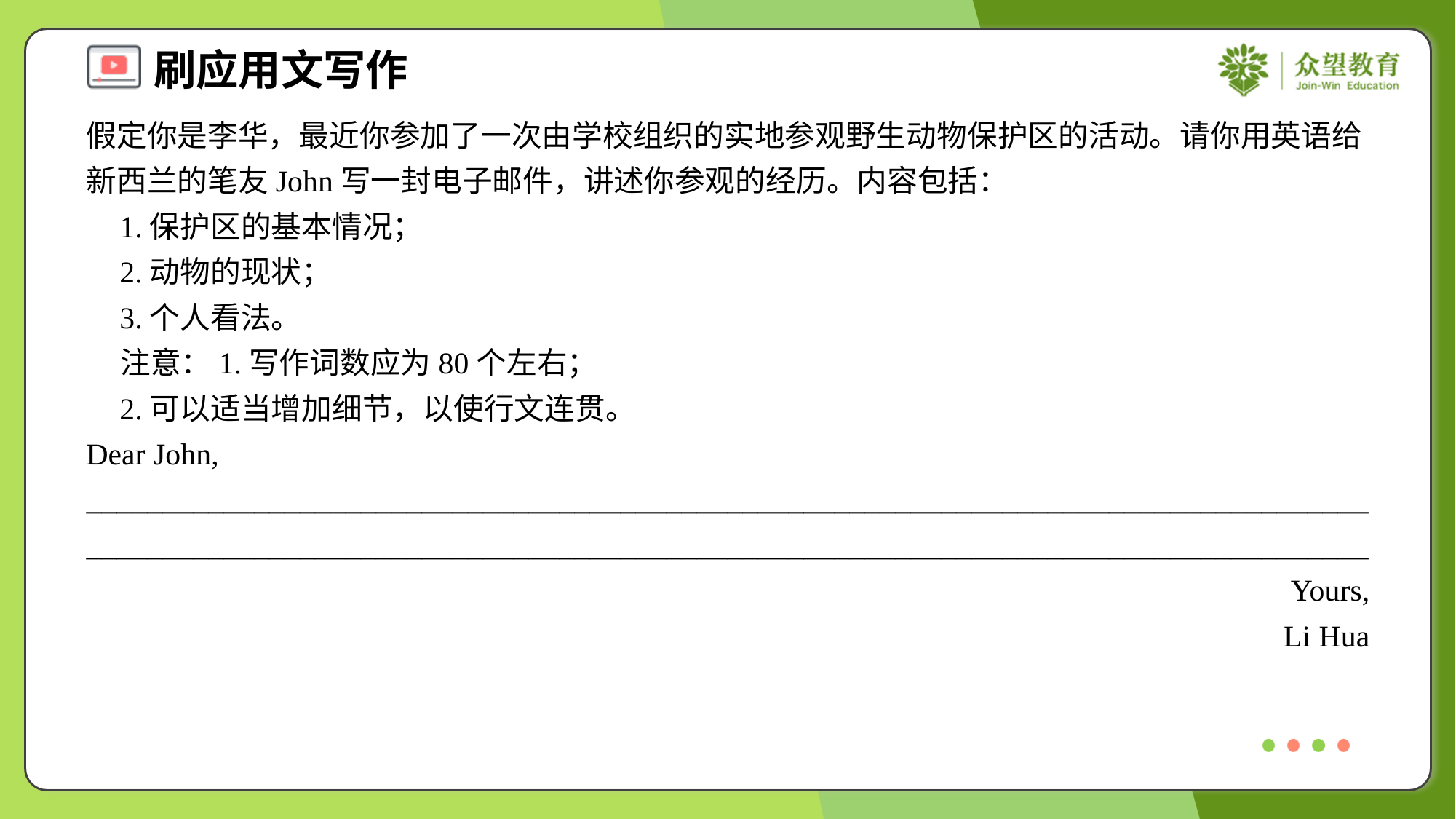

假定你是李华，最近你参加了一次由学校组织的实地参观野生动物保护区的活动。请你用英语给新西兰的笔友John写一封电子邮件，讲述你参观的经历。内容包括：
    1.保护区的基本情况；
    2.动物的现状；
    3.个人看法。
    注意：1.写作词数应为80个左右；
    2.可以适当增加细节，以使行文连贯。
Dear John,
________________________________________________________________________________________________________________________________________________________________________
Yours,
Li Hua